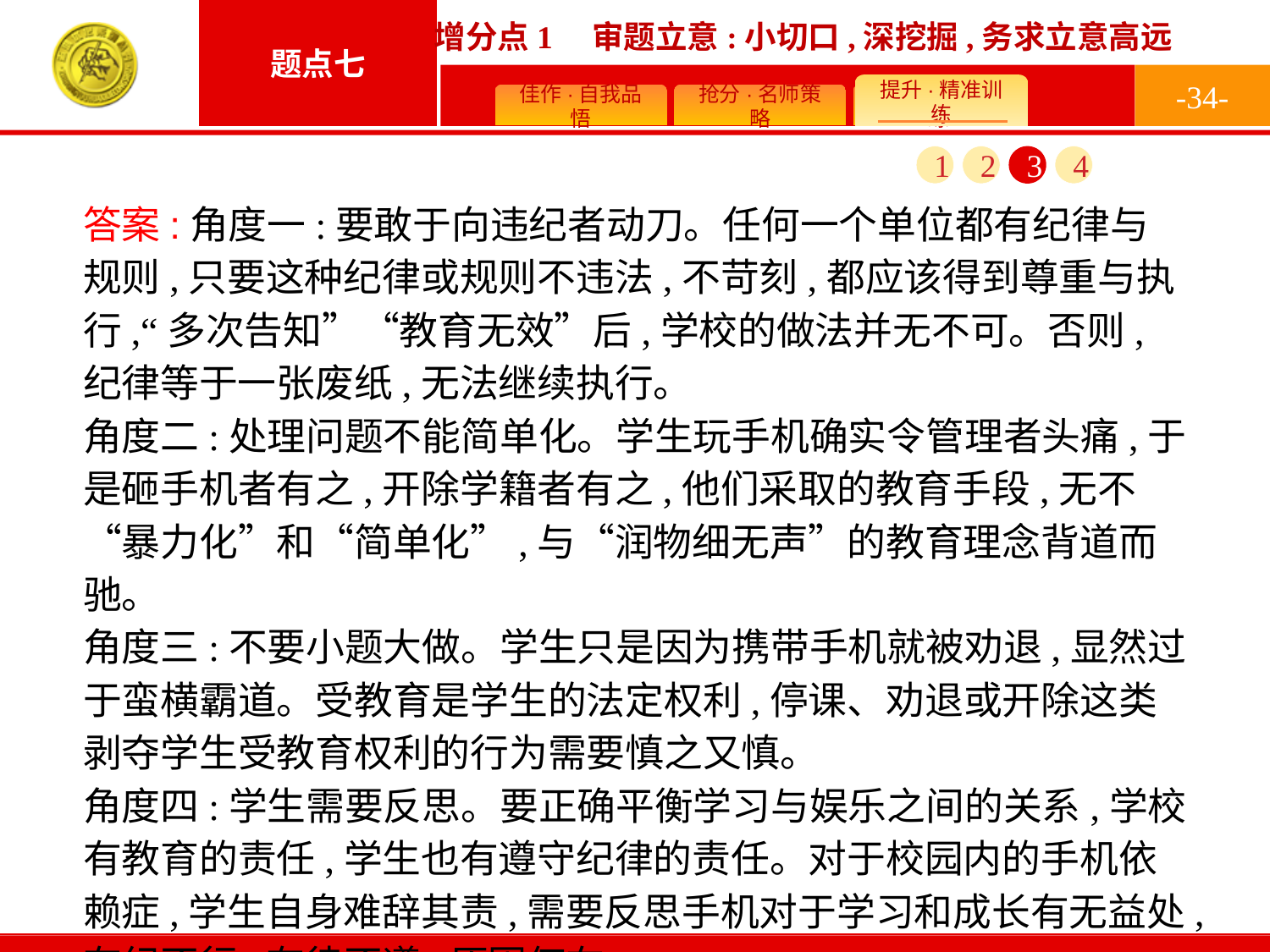

-34-
1
2
3
4
答案:角度一:要敢于向违纪者动刀。任何一个单位都有纪律与规则,只要这种纪律或规则不违法,不苛刻,都应该得到尊重与执行,“多次告知”“教育无效”后,学校的做法并无不可。否则,纪律等于一张废纸,无法继续执行。
角度二:处理问题不能简单化。学生玩手机确实令管理者头痛,于是砸手机者有之,开除学籍者有之,他们采取的教育手段,无不“暴力化”和“简单化”,与“润物细无声”的教育理念背道而驰。
角度三:不要小题大做。学生只是因为携带手机就被劝退,显然过于蛮横霸道。受教育是学生的法定权利,停课、劝退或开除这类剥夺学生受教育权利的行为需要慎之又慎。
角度四:学生需要反思。要正确平衡学习与娱乐之间的关系,学校有教育的责任,学生也有遵守纪律的责任。对于校园内的手机依赖症,学生自身难辞其责,需要反思手机对于学习和成长有无益处,有纪不行,有律不遵,原因何在。